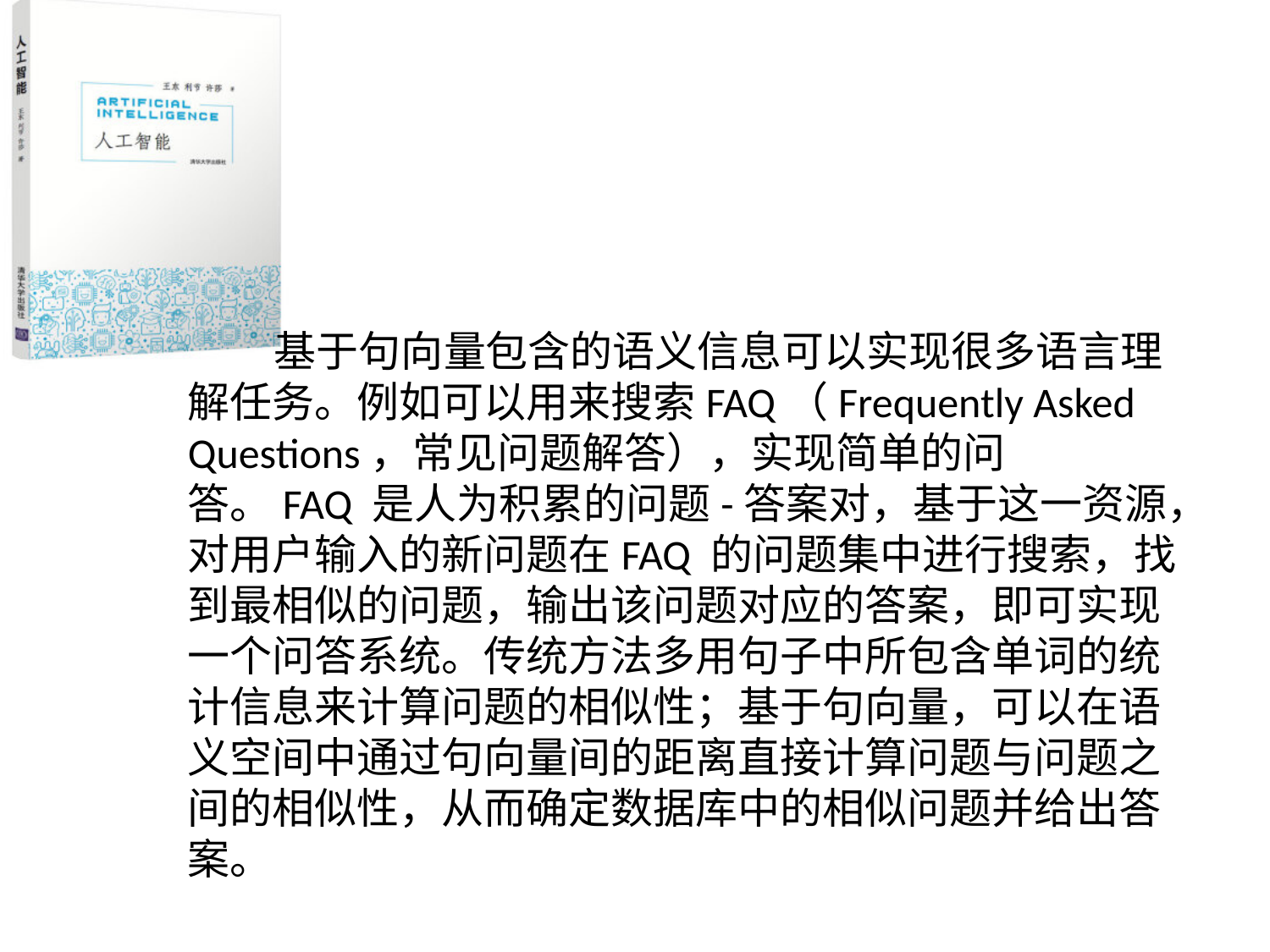

基于句向量包含的语义信息可以实现很多语言理解任务。例如可以用来搜索FAQ（Frequently Asked Questions，常见问题解答），实现简单的问
答。FAQ 是人为积累的问题-答案对，基于这一资源，对用户输入的新问题在FAQ 的问题集中进行搜索，找到最相似的问题，输出该问题对应的答案，即可实现一个问答系统。传统方法多用句子中所包含单词的统计信息来计算问题的相似性；基于句向量，可以在语义空间中通过句向量间的距离直接计算问题与问题之间的相似性，从而确定数据库中的相似问题并给出答案。